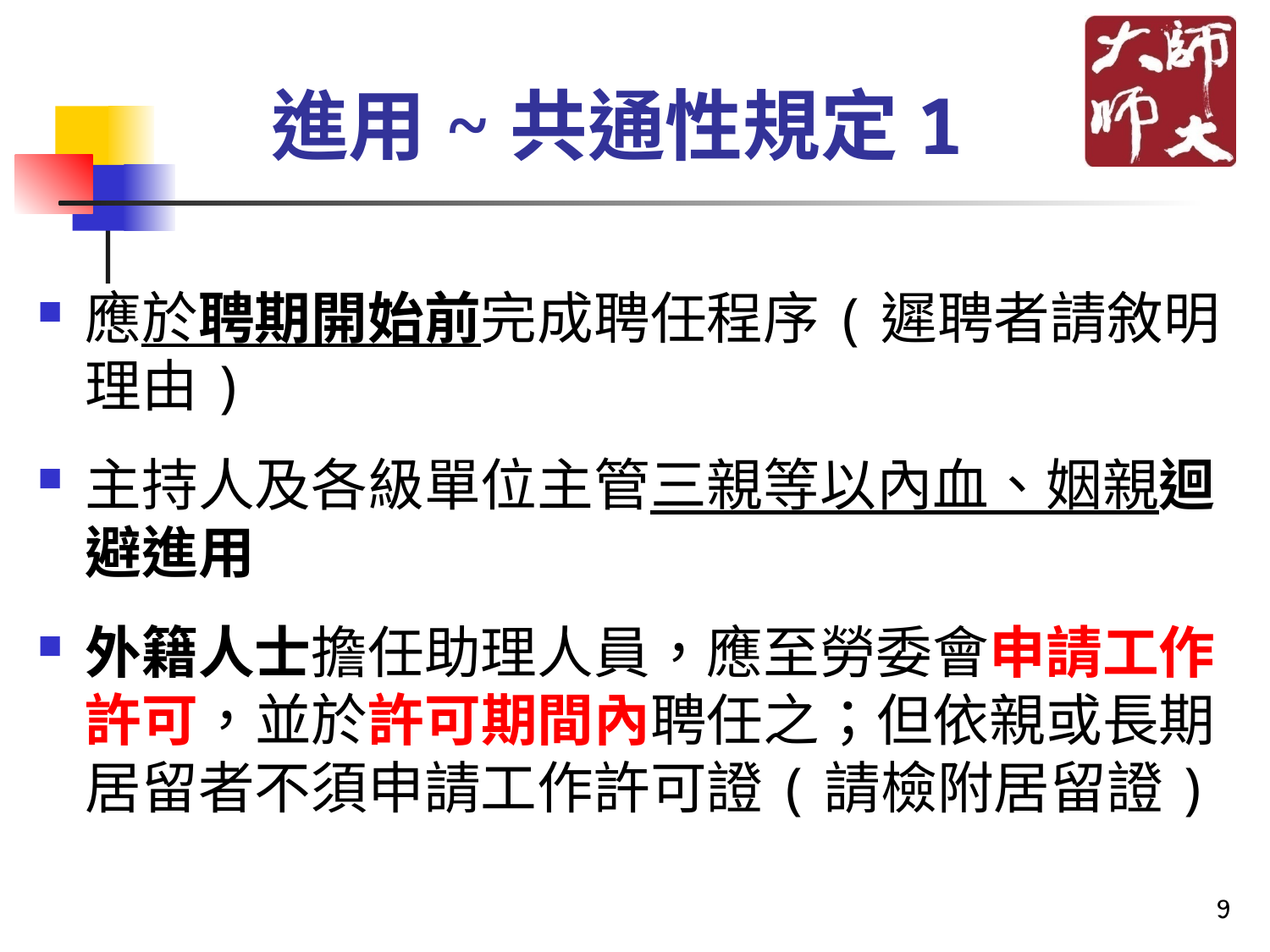

# 進用~共通性規定1
應於聘期開始前完成聘任程序(遲聘者請敘明理由)
主持人及各級單位主管三親等以內血、姻親迴避進用
外籍人士擔任助理人員，應至勞委會申請工作許可，並於許可期間內聘任之；但依親或長期居留者不須申請工作許可證(請檢附居留證)

9